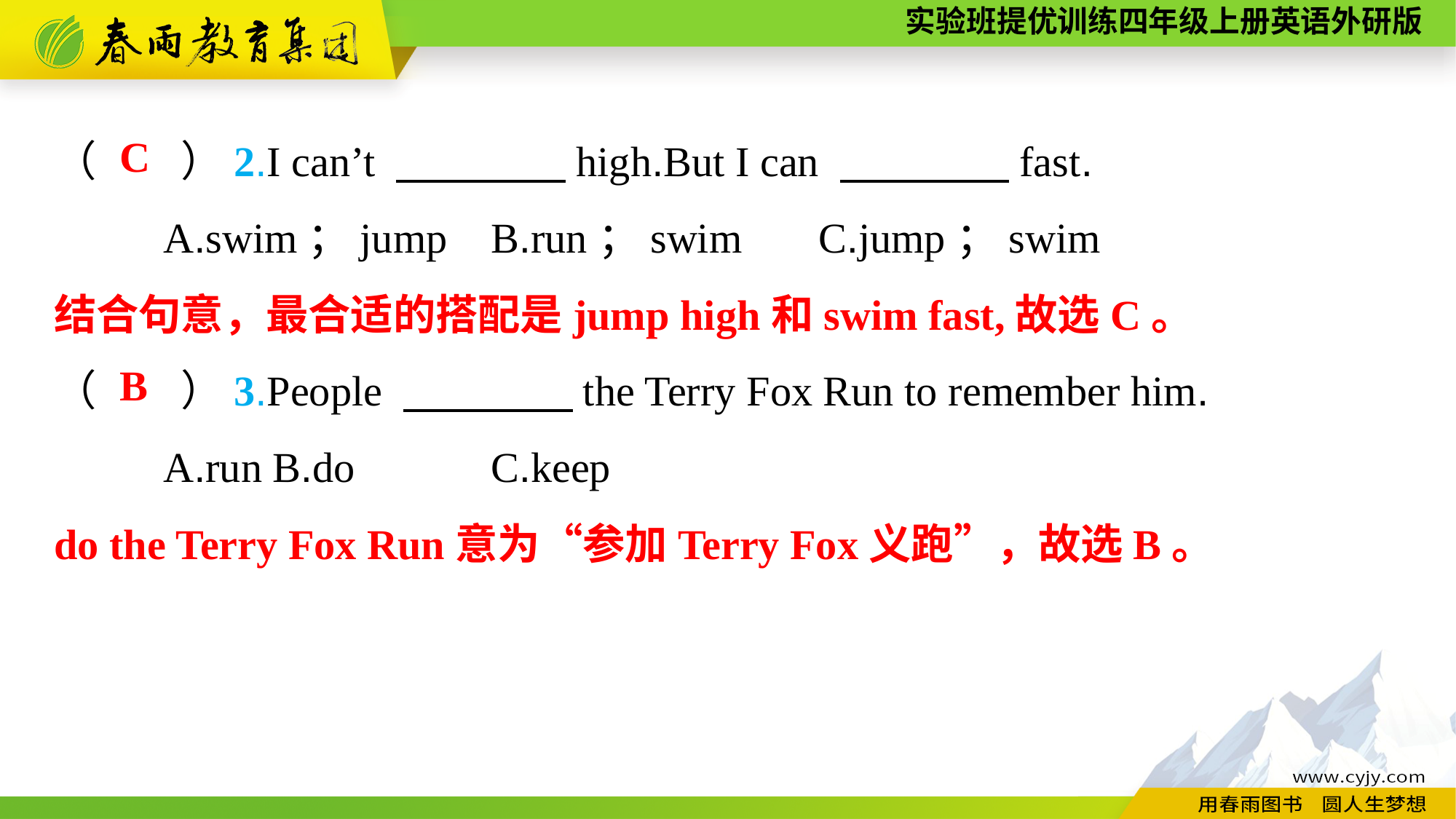

（　　）2.I can’t 　　　　high.But I can 　　　　fast.
	A.swim；jump	B.run；swim	C.jump；swim

（　　）3.People 　　　　the Terry Fox Run to remember him.
	A.run	B.do		C.keep
C
结合句意，最合适的搭配是jump high和swim fast,故选C。
B
do the Terry Fox Run意为“参加Terry Fox义跑”，故选B。